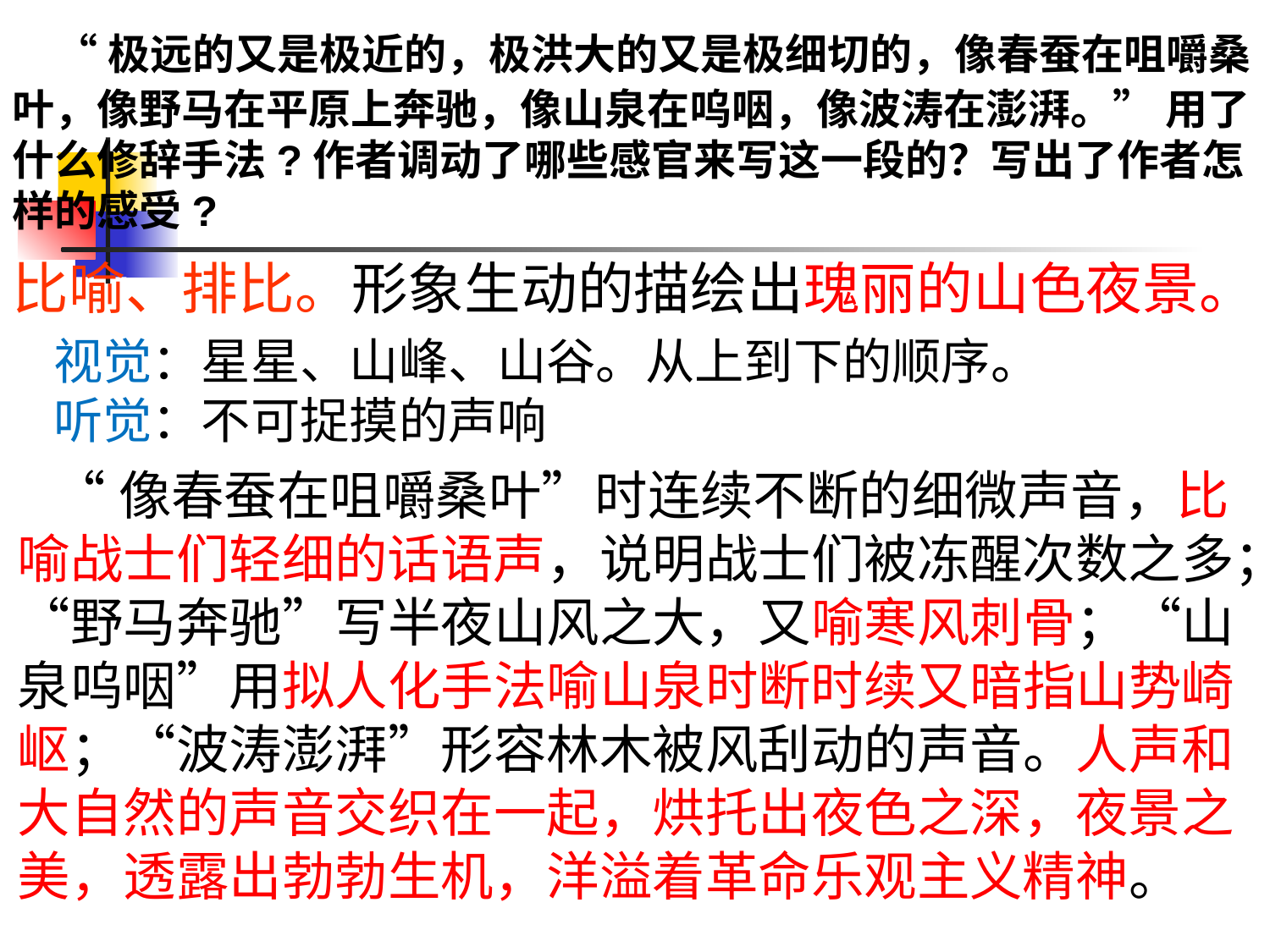

“极远的又是极近的，极洪大的又是极细切的，像春蚕在咀嚼桑叶，像野马在平原上奔驰，像山泉在呜咽，像波涛在澎湃。” 用了什么修辞手法?作者调动了哪些感官来写这一段的？写出了作者怎样的感受?
比喻、排比。形象生动的描绘出瑰丽的山色夜景。

视觉：星星、山峰、山谷。从上到下的顺序。
听觉：不可捉摸的声响
   “像春蚕在咀嚼桑叶”时连续不断的细微声音，比喻战士们轻细的话语声，说明战士们被冻醒次数之多；“野马奔驰”写半夜山风之大，又喻寒风刺骨；“山泉呜咽”用拟人化手法喻山泉时断时续又暗指山势崎岖；“波涛澎湃”形容林木被风刮动的声音。人声和大自然的声音交织在一起，烘托出夜色之深，夜景之美，透露出勃勃生机，洋溢着革命乐观主义精神。